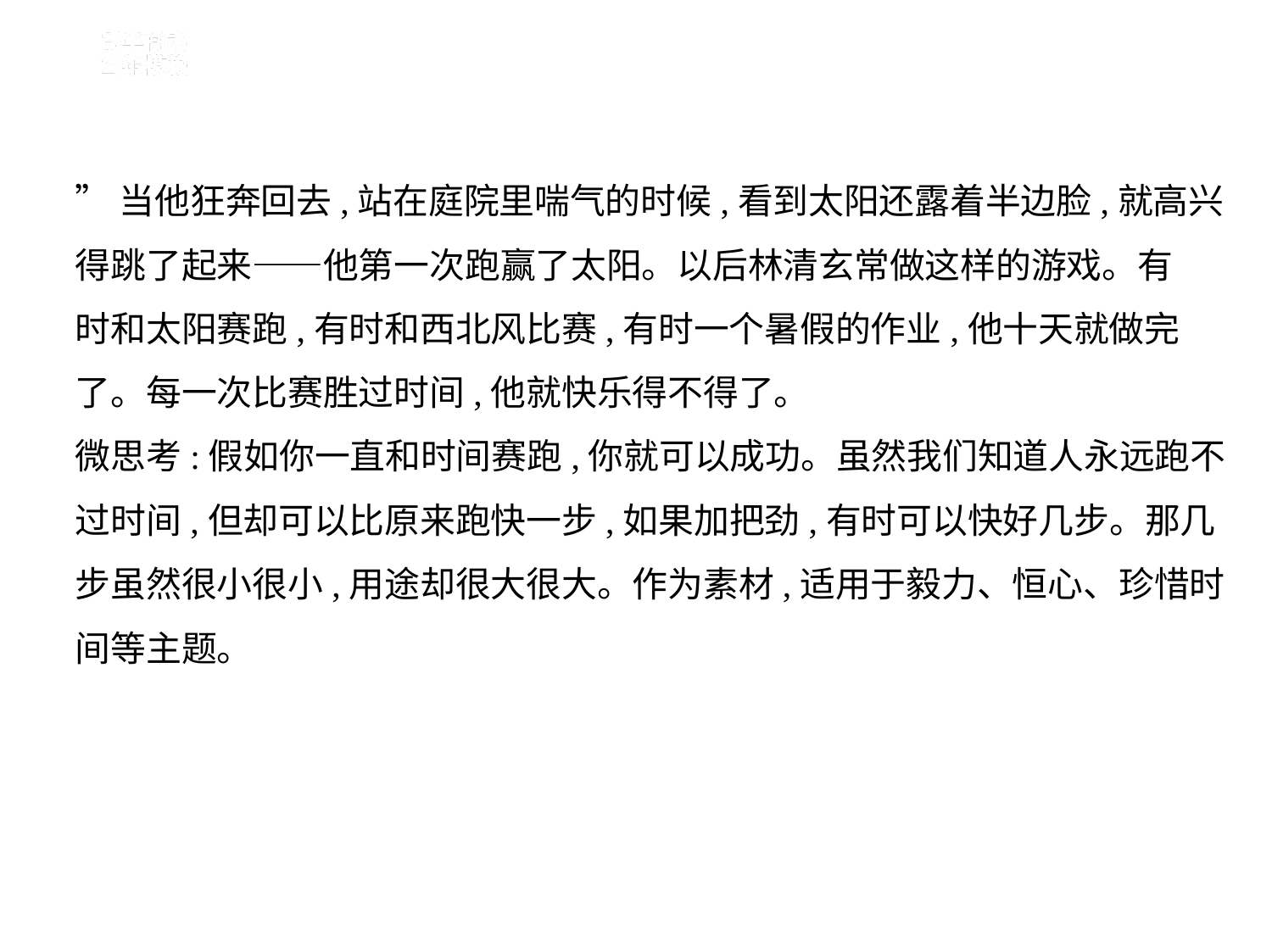

”当他狂奔回去,站在庭院里喘气的时候,看到太阳还露着半边脸,就高兴
得跳了起来——他第一次跑赢了太阳。以后林清玄常做这样的游戏。有
时和太阳赛跑,有时和西北风比赛,有时一个暑假的作业,他十天就做完
了。每一次比赛胜过时间,他就快乐得不得了。
微思考:假如你一直和时间赛跑,你就可以成功。虽然我们知道人永远跑不
过时间,但却可以比原来跑快一步,如果加把劲,有时可以快好几步。那几
步虽然很小很小,用途却很大很大。作为素材,适用于毅力、恒心、珍惜时
间等主题。